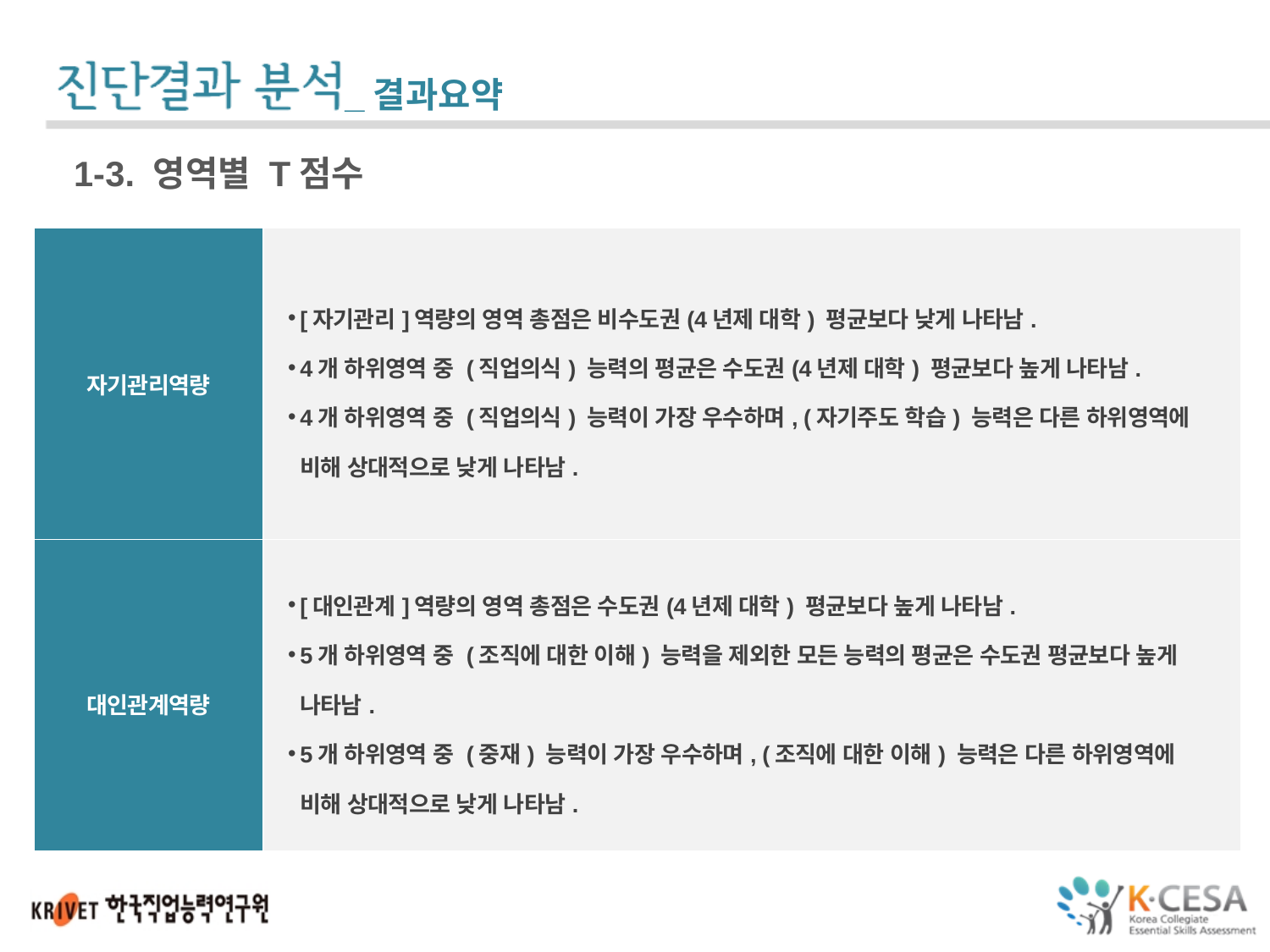

_결과요약
1-3. 영역별 T점수
| 자기관리역량 | [자기관리]역량의 영역 총점은 비수도권(4년제 대학) 평균보다 낮게 나타남. 4개 하위영역 중 (직업의식) 능력의 평균은 수도권(4년제 대학) 평균보다 높게 나타남. 4개 하위영역 중 (직업의식) 능력이 가장 우수하며, (자기주도 학습) 능력은 다른 하위영역에 비해 상대적으로 낮게 나타남. |
| --- | --- |
| 대인관계역량 | [대인관계]역량의 영역 총점은 수도권(4년제 대학) 평균보다 높게 나타남. 5개 하위영역 중 (조직에 대한 이해) 능력을 제외한 모든 능력의 평균은 수도권 평균보다 높게 나타남. 5개 하위영역 중 (중재) 능력이 가장 우수하며, (조직에 대한 이해) 능력은 다른 하위영역에 비해 상대적으로 낮게 나타남. |